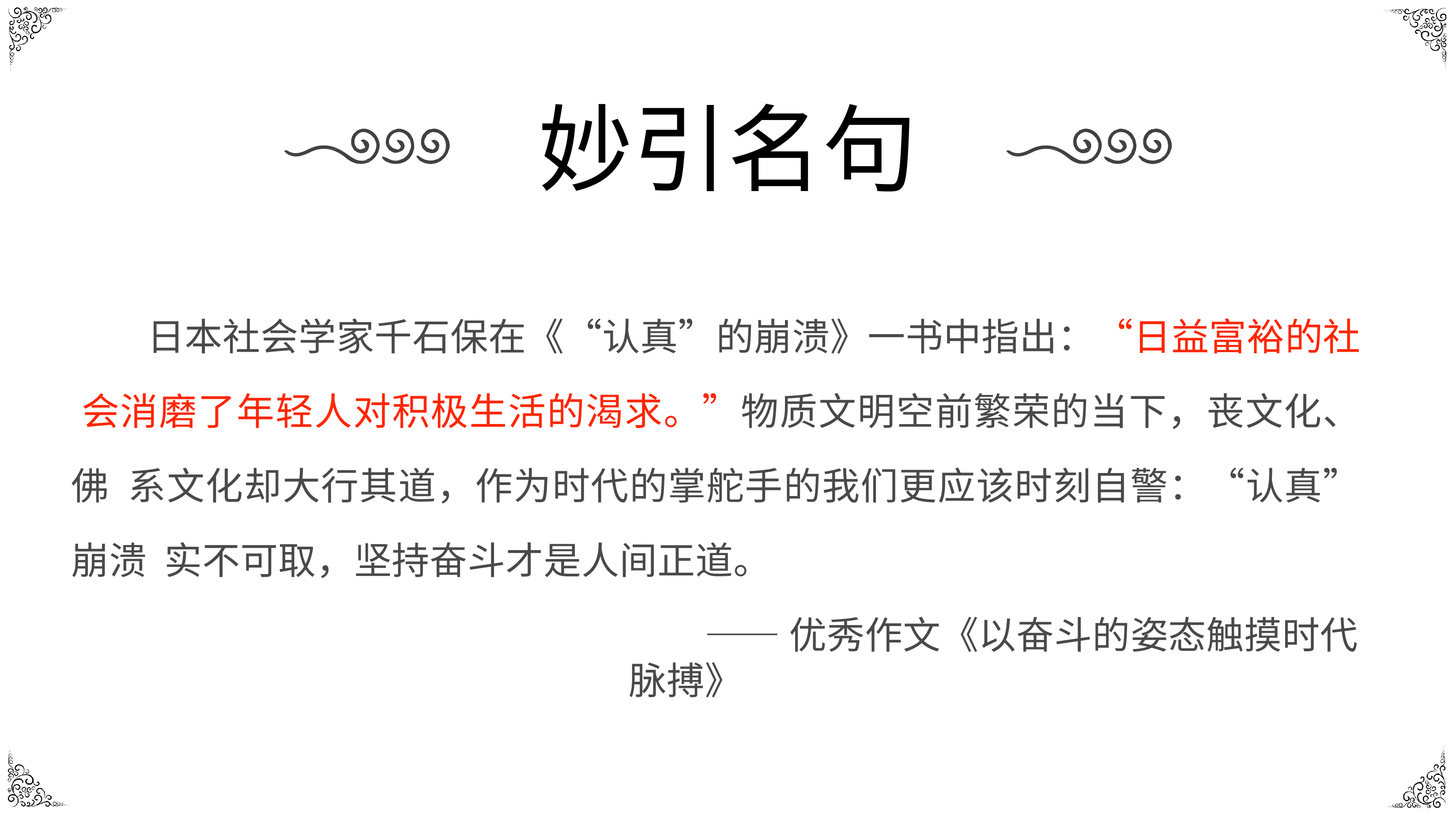

# 妙引名句

日本社会学家千石保在《“认真”的崩溃》一书中指出：“日益富裕的社  会消磨了年轻人对积极生活的渴求。”物质文明空前繁荣的当下，丧文化、佛  系文化却大行其道，作为时代的掌舵手的我们更应该时刻自警：“认真”崩溃  实不可取，坚持奋斗才是人间正道。
——优秀作文《以奋斗的姿态触摸时代脉搏》